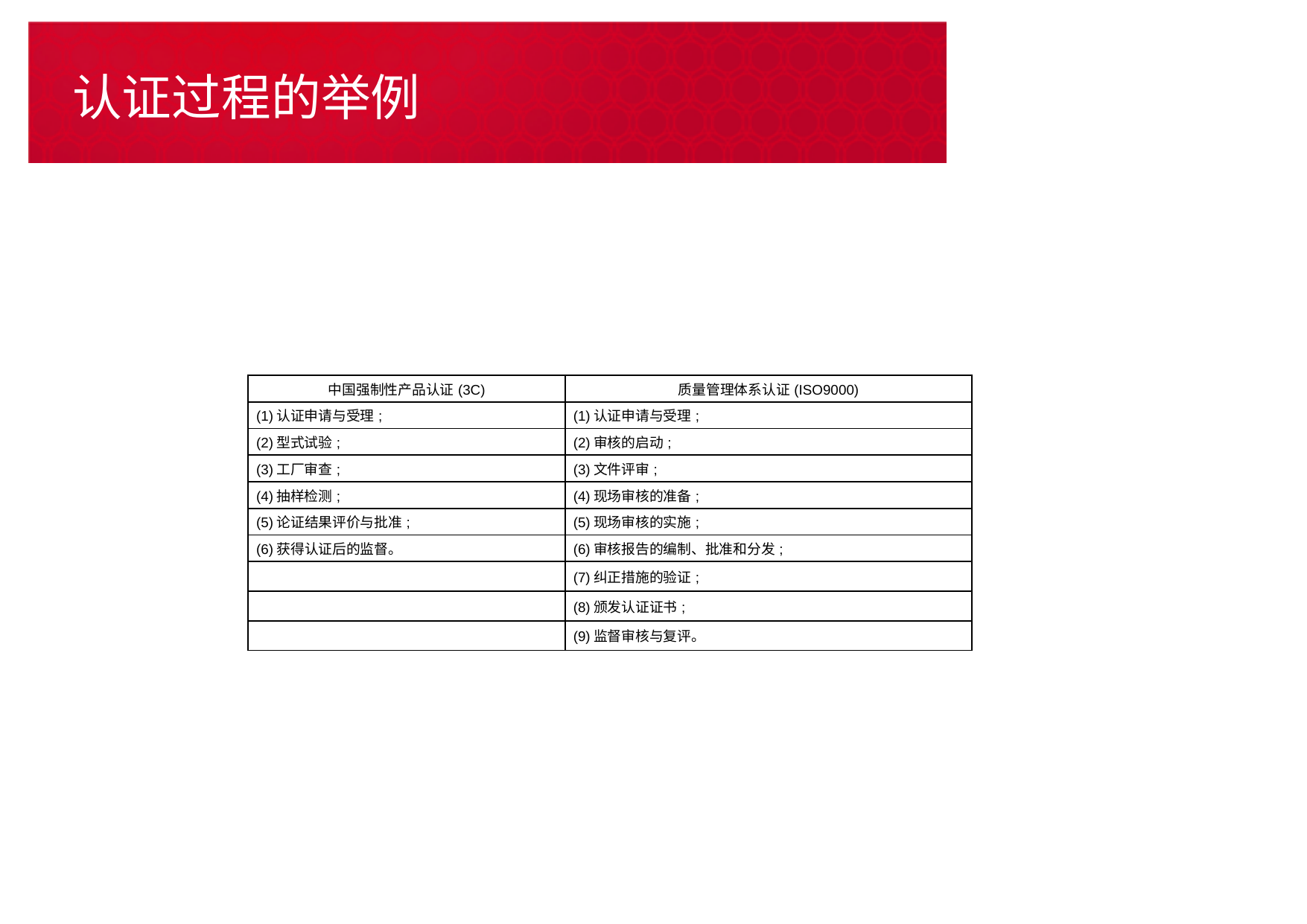

# 认证过程的举例

| 中国强制性产品认证(3C) | 质量管理体系认证(ISO9000) |
| --- | --- |
| (1)认证申请与受理; | (1)认证申请与受理; |
| (2)型式试验; | (2)审核的启动; |
| (3)工厂审查; | (3)文件评审; |
| (4)抽样检测; | (4)现场审核的准备; |
| (5)论证结果评价与批准; | (5)现场审核的实施; |
| (6)获得认证后的监督。 | (6)审核报告的编制、批准和分发; |
|  | (7)纠正措施的验证; |
|  | (8)颁发认证证书; |
|  | (9)监督审核与复评。 |